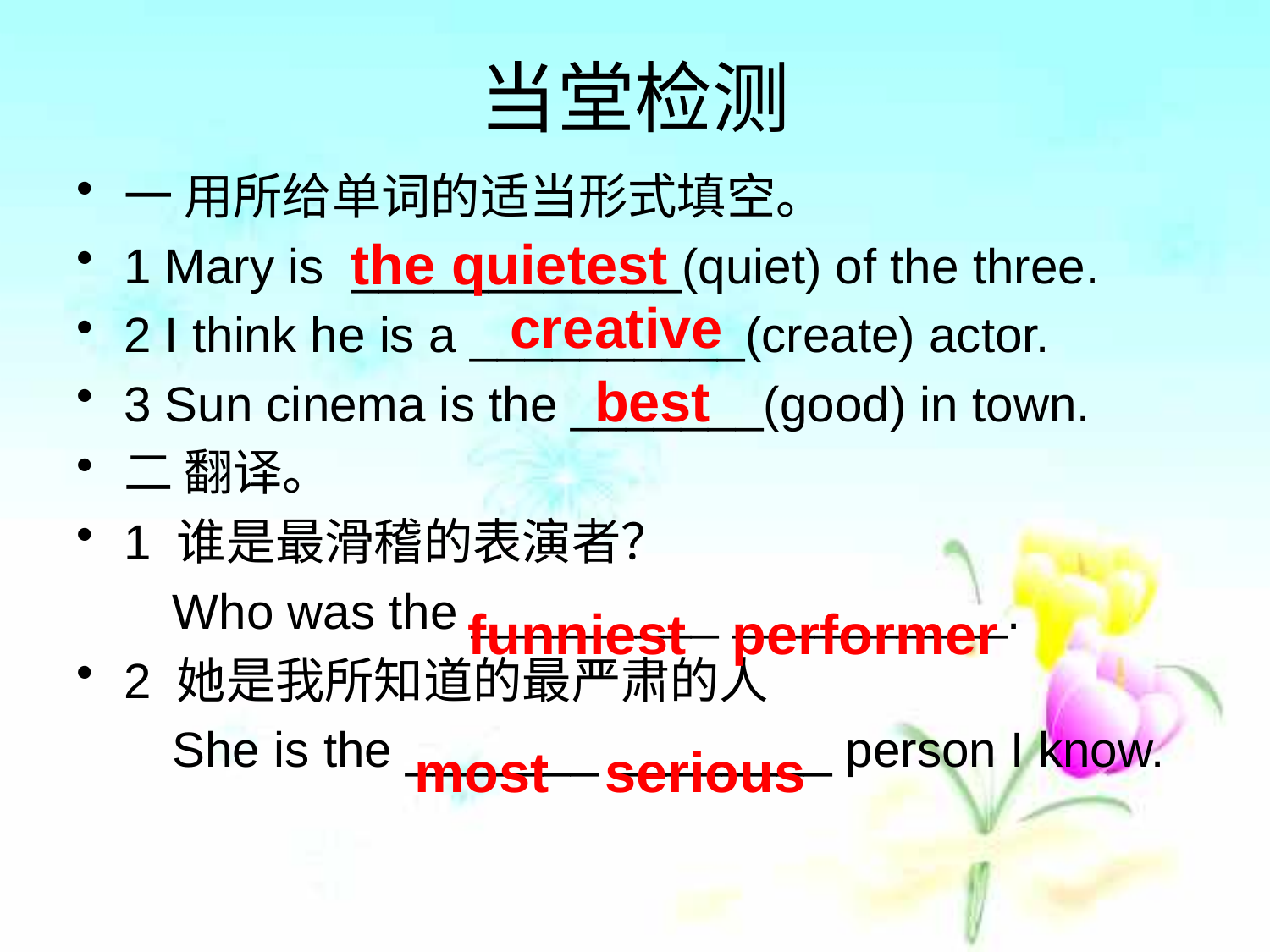

# 当堂检测
一 用所给单词的适当形式填空。
1 Mary is  ____________(quiet) of the three.
2 I think he is a __________(create) actor.
3 Sun cinema is the _______(good) in town.
二 翻译。
1 谁是最滑稽的表演者？
       Who was the _________ __________.
2 她是我所知道的最严肃的人
       She is the _______ ________ person I know.

the quietest
creative
best
funniest
performer
most
serious